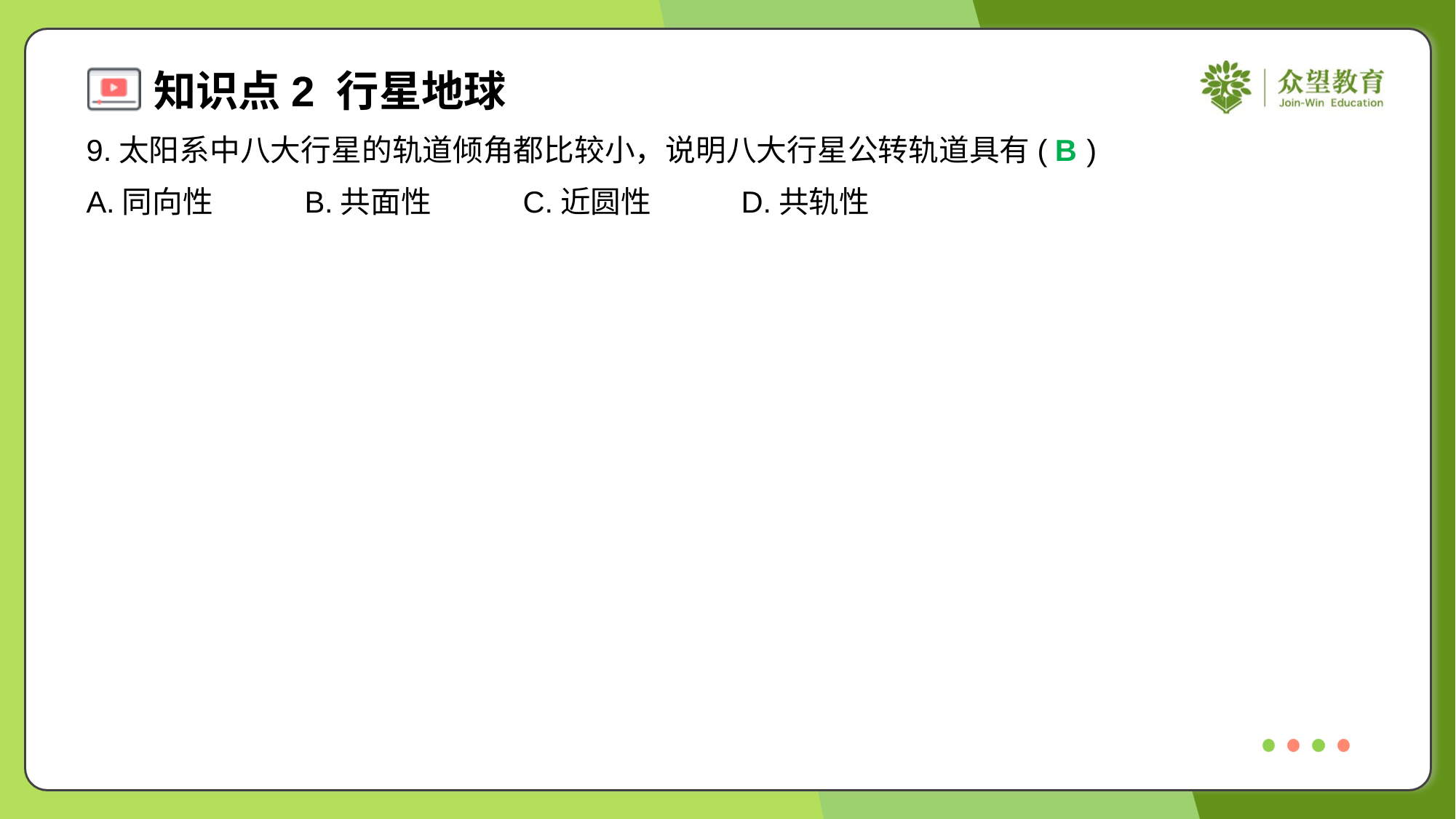

9.太阳系中八大行星的轨道倾角都比较小，说明八大行星公转轨道具有(     )
B
A.同向性	B.共面性	C.近圆性	D.共轨性